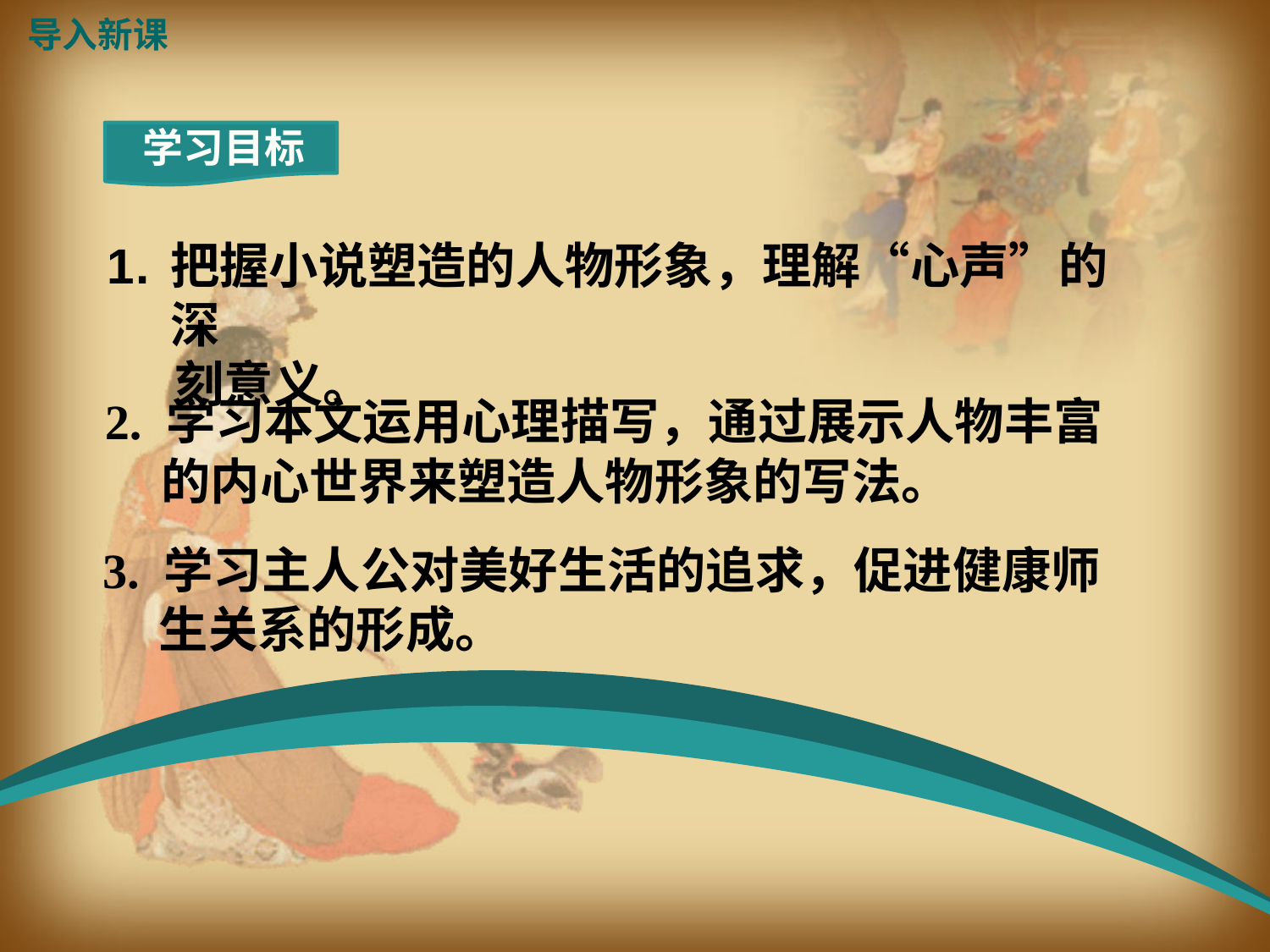

导入新课
学习目标

把握小说塑造的人物形象，理解“心声”的深
     刻意义。
2. 学习本文运用心理描写，通过展示人物丰富
    的内心世界来塑造人物形象的写法。
3. 学习主人公对美好生活的追求，促进健康师
    生关系的形成。